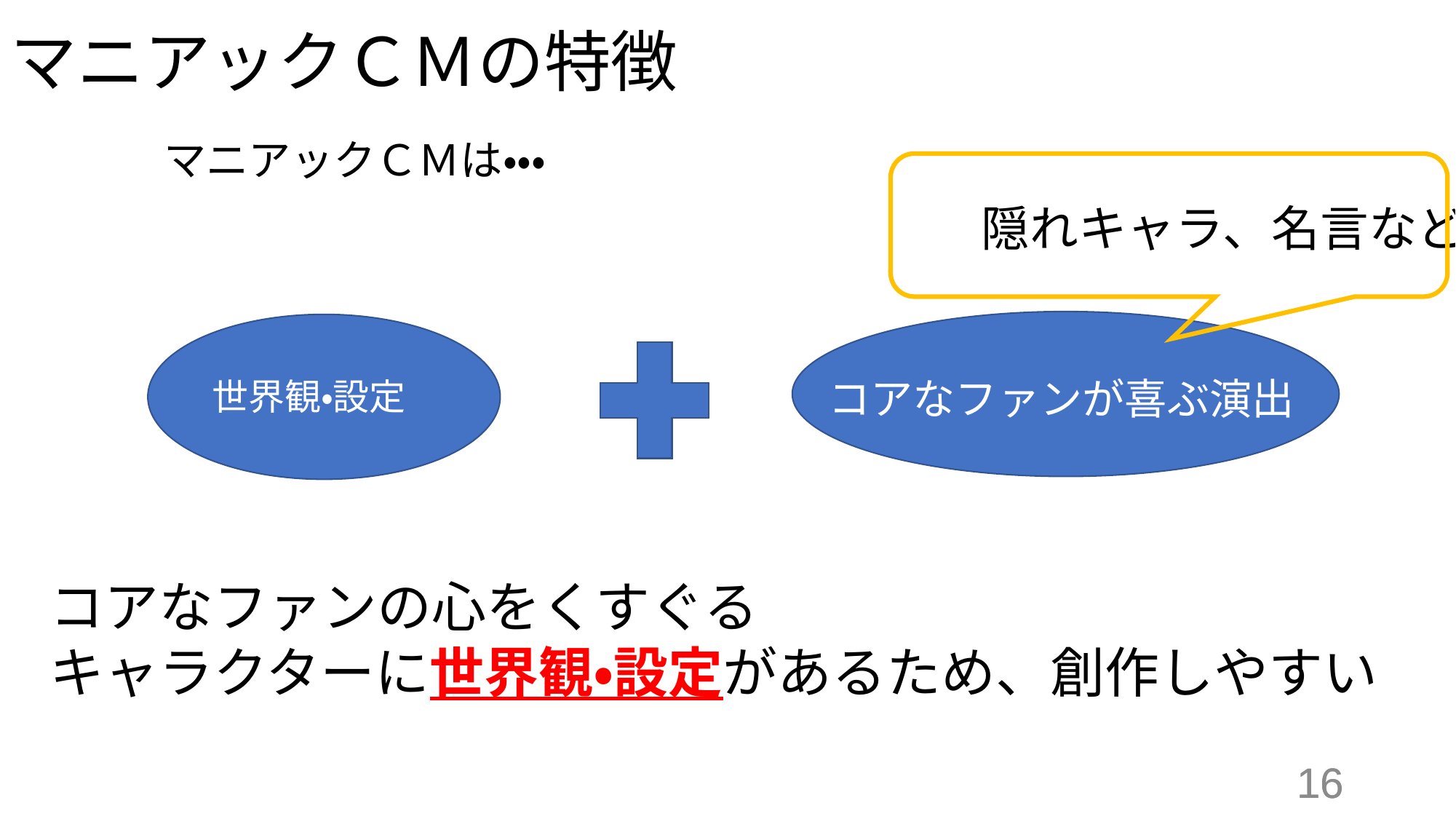

マニアックＣＭの特徴
マニアックＣＭは・・・

	隠れキャラ、名言など

コアなファンが喜ぶ演出
世界観・設定
コアなファンの心をくすぐる
キャラクターに世界観・設定があるため、創作しやすい

16
16